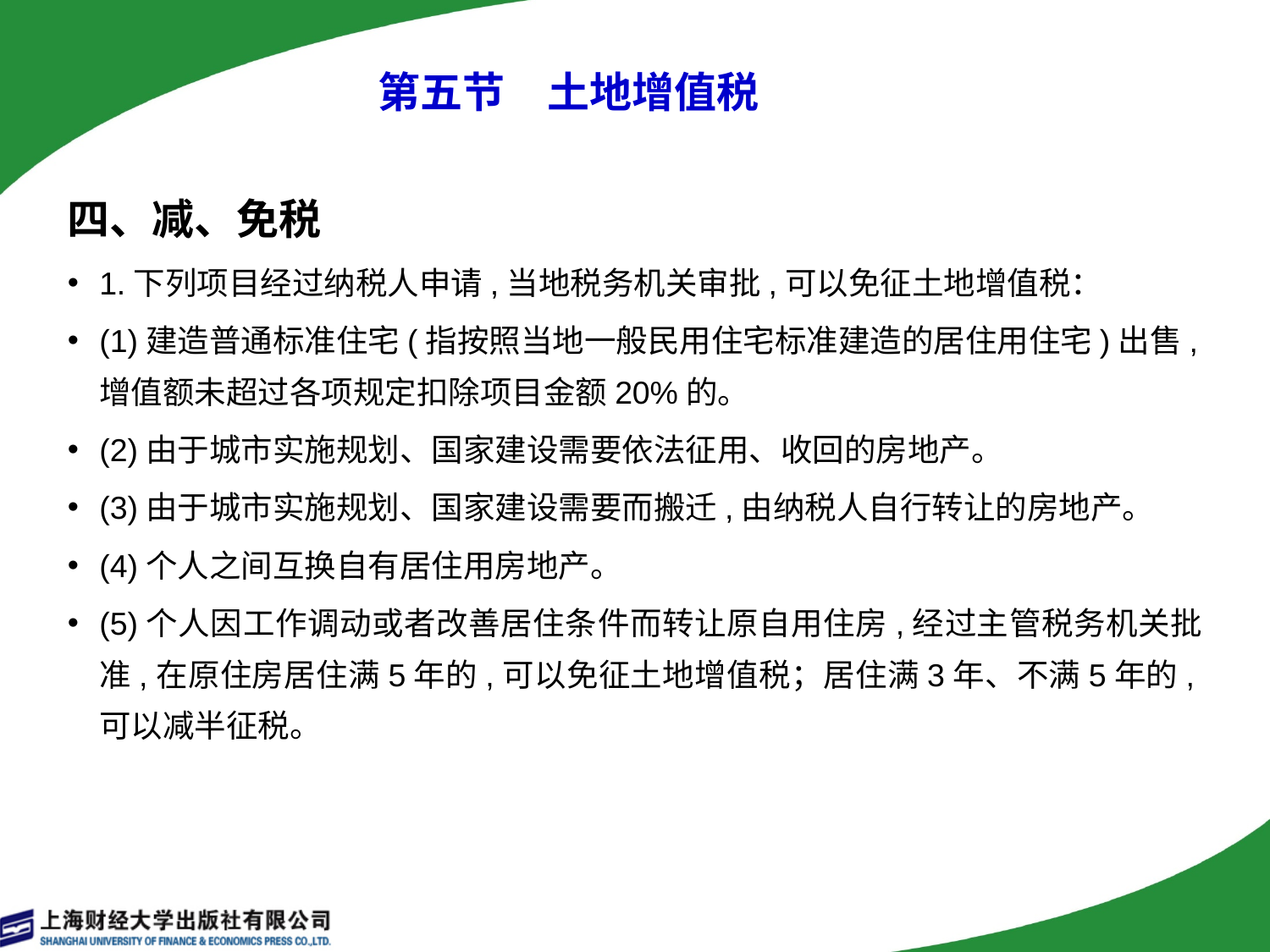

# 第五节　土地增值税
四、减、免税
1.下列项目经过纳税人申请,当地税务机关审批,可以免征土地增值税：
(1)建造普通标准住宅(指按照当地一般民用住宅标准建造的居住用住宅)出售,增值额未超过各项规定扣除项目金额20%的。
(2)由于城市实施规划、国家建设需要依法征用、收回的房地产。
(3)由于城市实施规划、国家建设需要而搬迁,由纳税人自行转让的房地产。
(4)个人之间互换自有居住用房地产。
(5)个人因工作调动或者改善居住条件而转让原自用住房,经过主管税务机关批准,在原住房居住满5年的,可以免征土地增值税；居住满3年、不满5年的,可以减半征税。